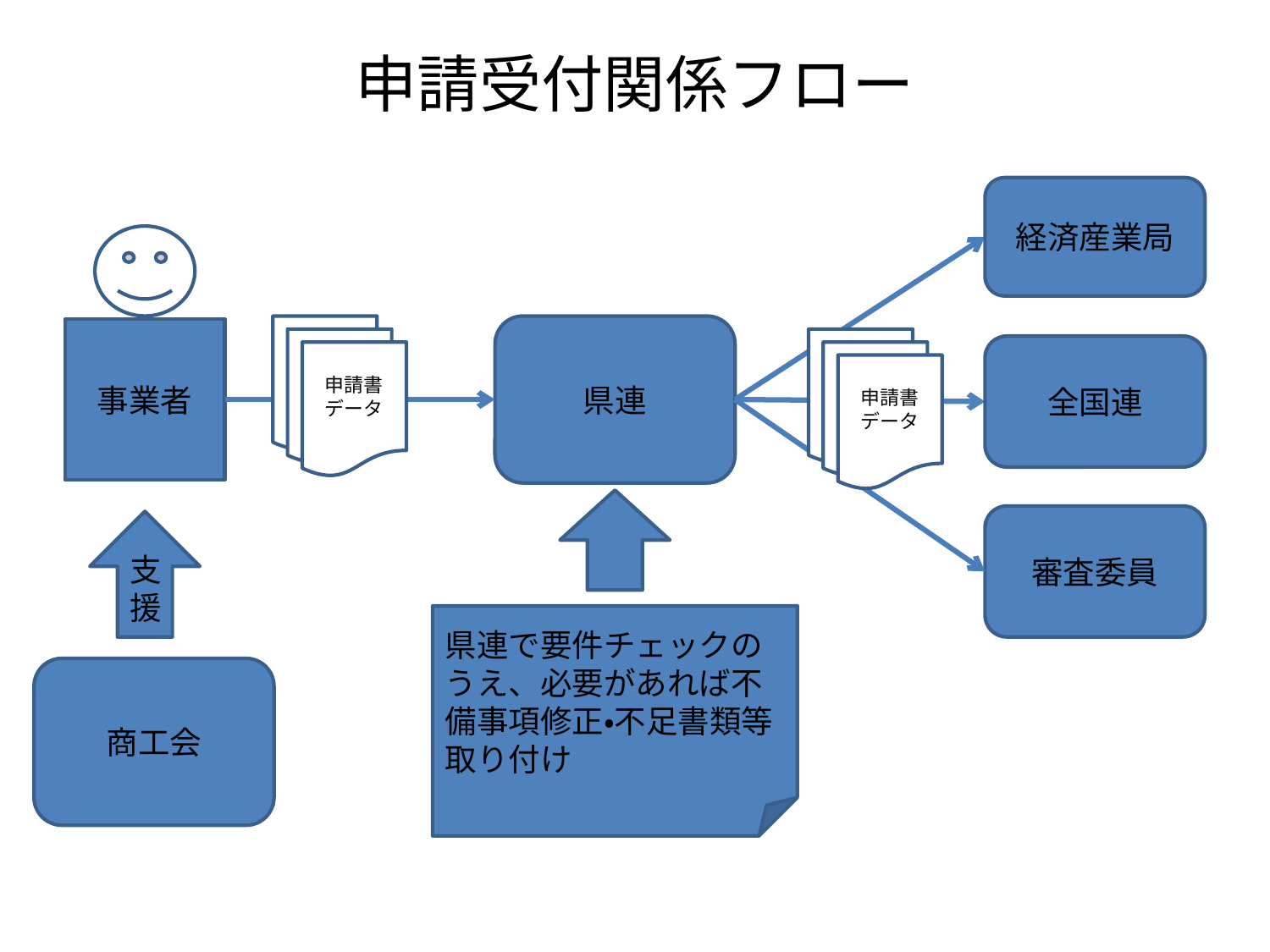

# 申請受付関係フロー
経済産業局

申請書
データ
県連
事業者

申請書
データ
全国連

審査委員
支援
県連で要件チェックのうえ、必要があれば不備事項修正・不足書類等取り付け
商工会